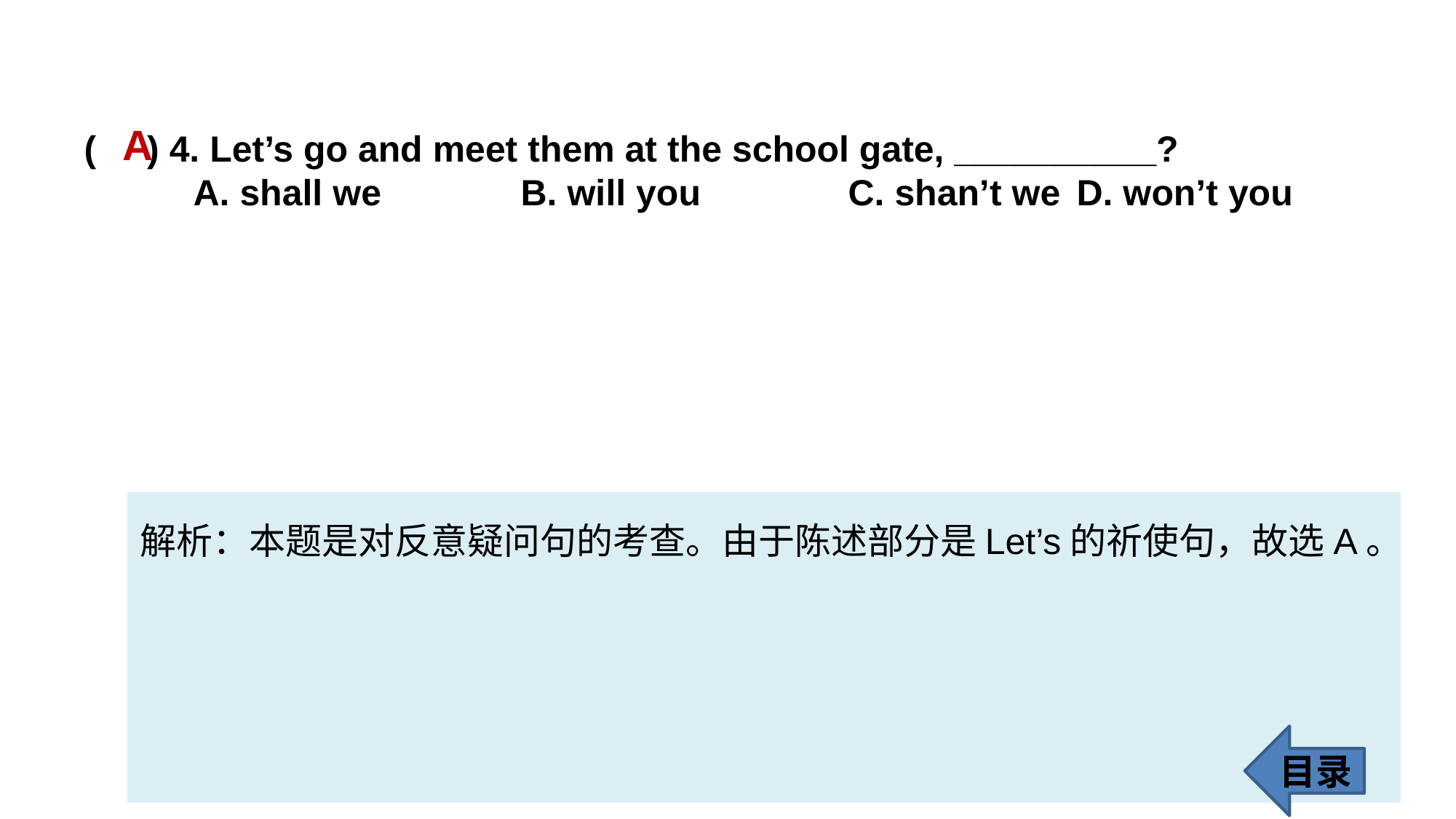

A
(     ) 4. Let’s go and meet them at the school gate, __________?
	A. shall we 		B. will you 		C. shan’t we	 D. won’t you

解析：本题是对反意疑问句的考查。由于陈述部分是Let’s的祈使句，故选A。
目录
65